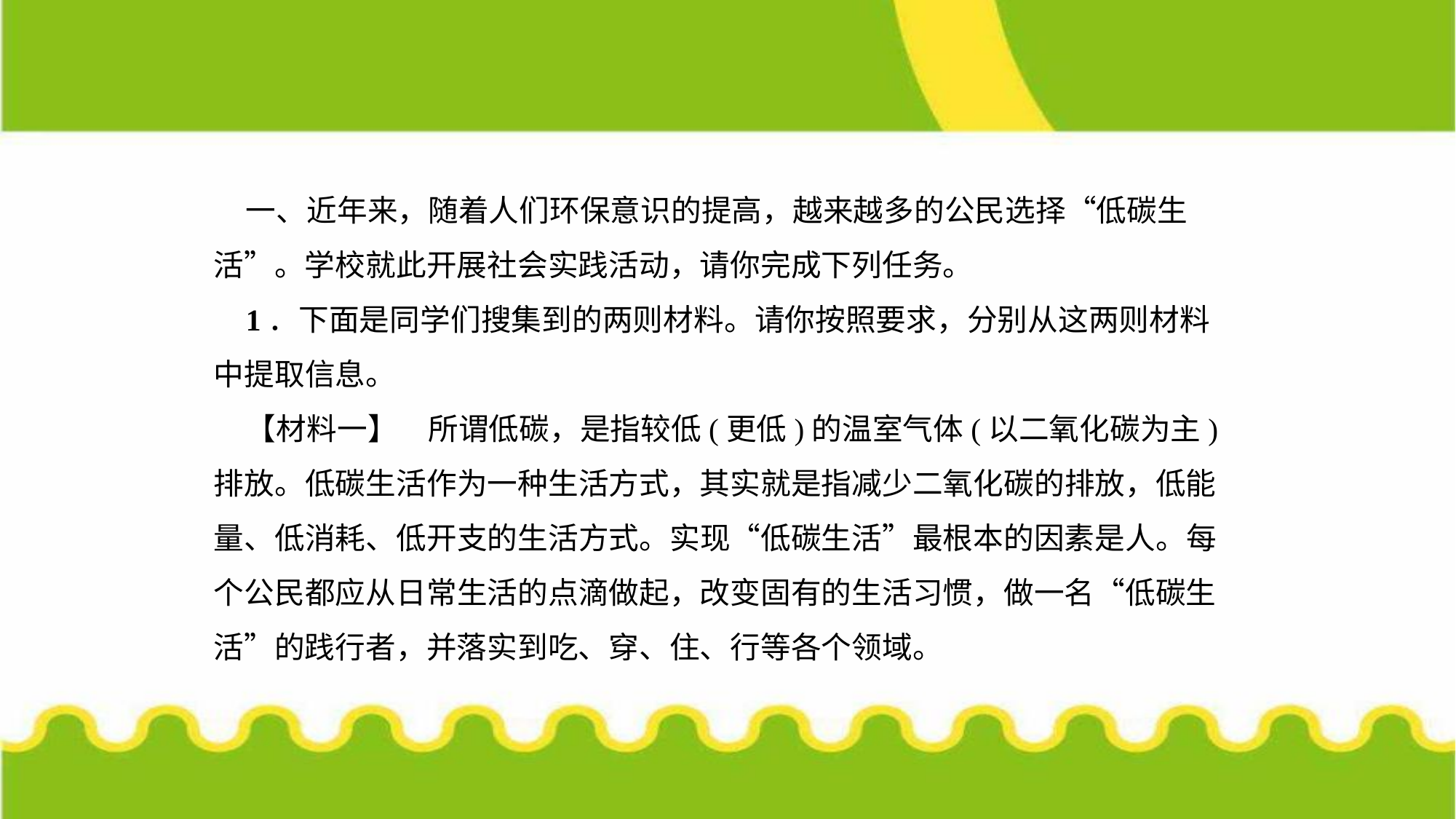

一、近年来，随着人们环保意识的提高，越来越多的公民选择“低碳生活”。学校就此开展社会实践活动，请你完成下列任务。
1．下面是同学们搜集到的两则材料。请你按照要求，分别从这两则材料中提取信息。
【材料一】　所谓低碳，是指较低(更低)的温室气体(以二氧化碳为主)排放。低碳生活作为一种生活方式，其实就是指减少二氧化碳的排放，低能量、低消耗、低开支的生活方式。实现“低碳生活”最根本的因素是人。每个公民都应从日常生活的点滴做起，改变固有的生活习惯，做一名“低碳生活”的践行者，并落实到吃、穿、住、行等各个领域。